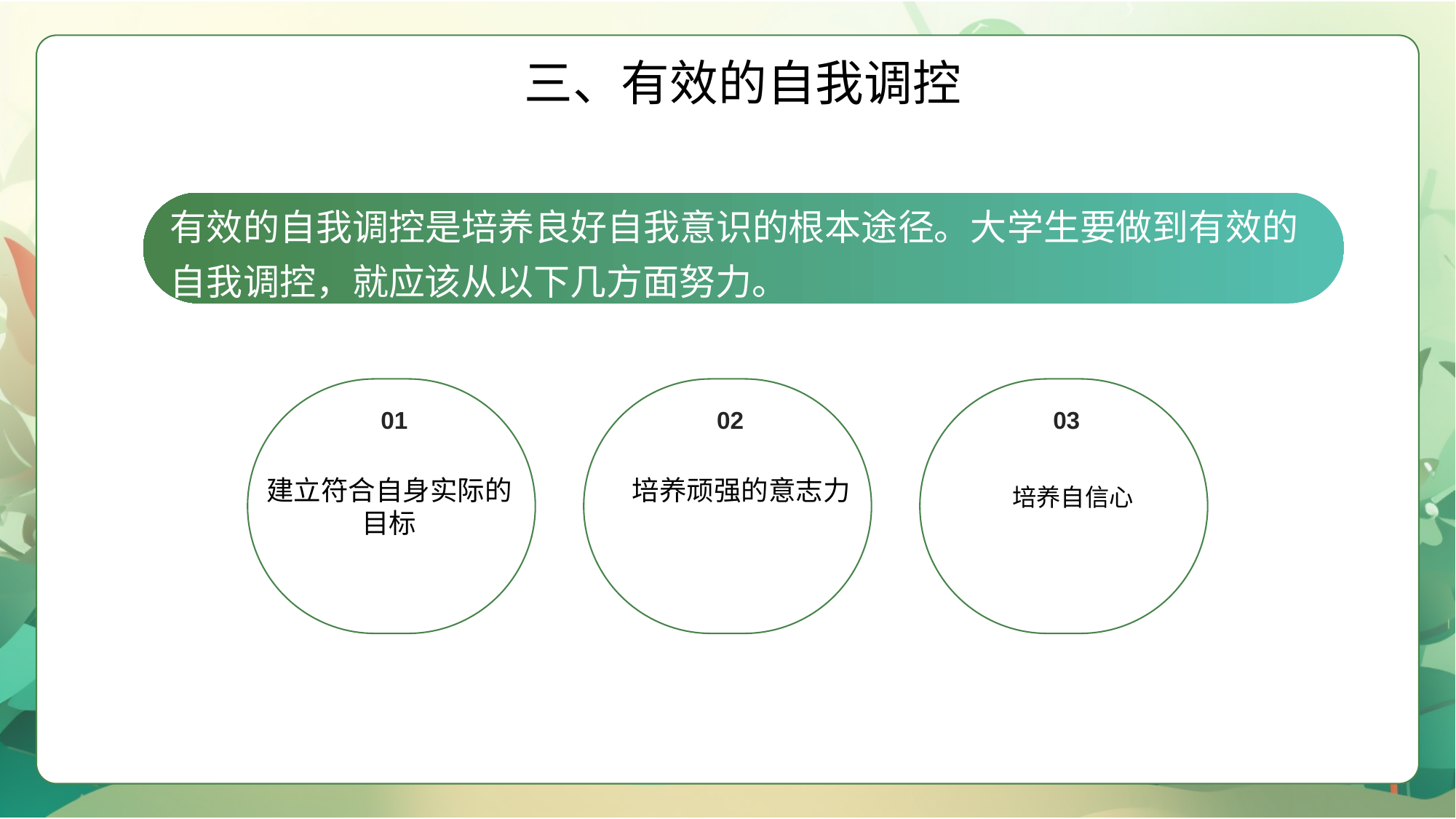

三、有效的自我调控
有效的自我调控是培养良好自我意识的根本途径。大学生要做到有效的自我调控，就应该从以下几方面努力。

01
建立符合自身实际的目标

02
培养顽强的意志力

03
培养自信心